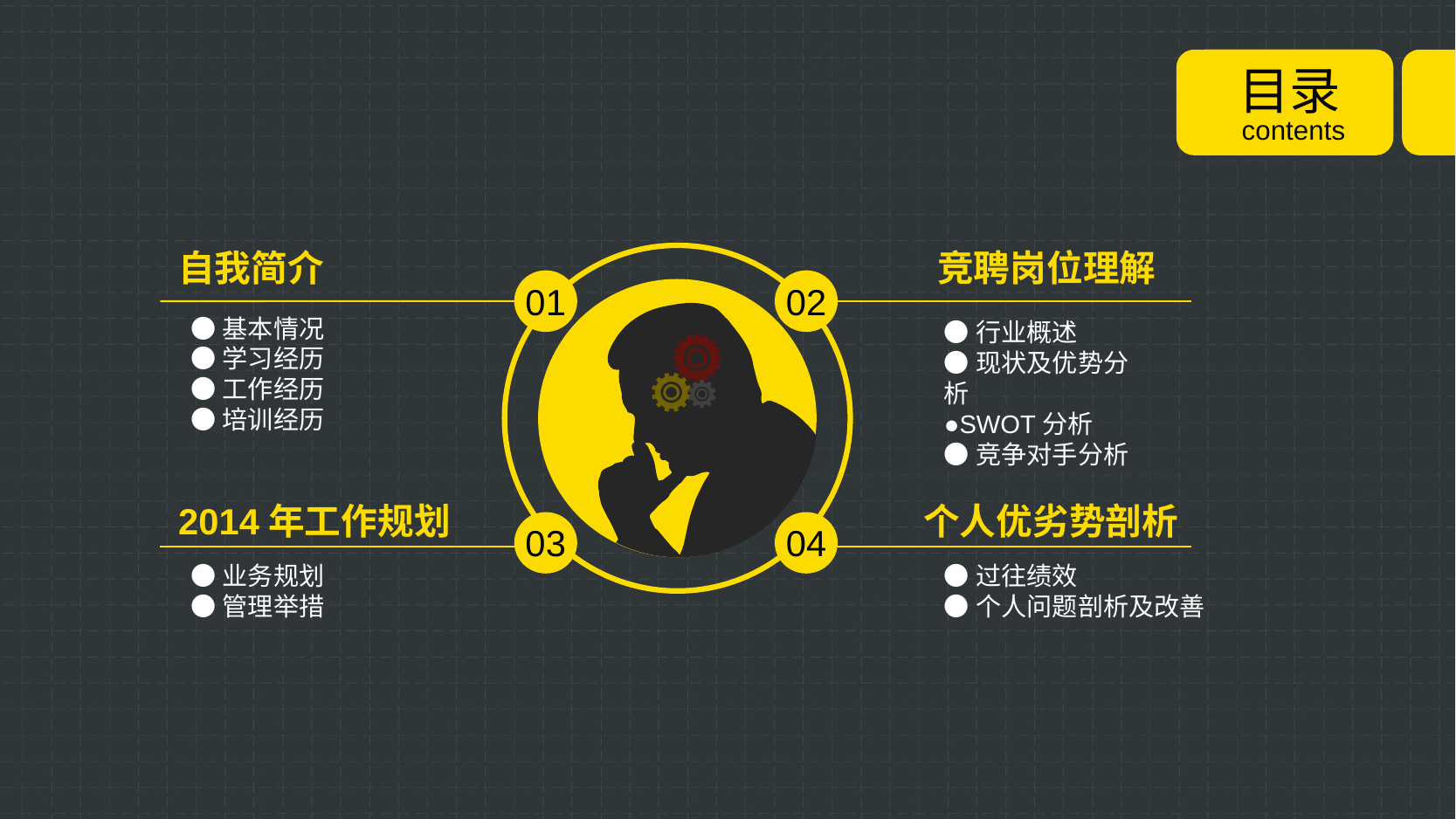

目录
contents
自我简介
竞聘岗位理解

01
02

●基本情况
●学习经历
●工作经历
●培训经历
●行业概述
●现状及优势分析
●SWOT分析
●竞争对手分析

2014年工作规划
个人优劣势剖析

03
04
●业务规划
●管理举措
●过往绩效
●个人问题剖析及改善